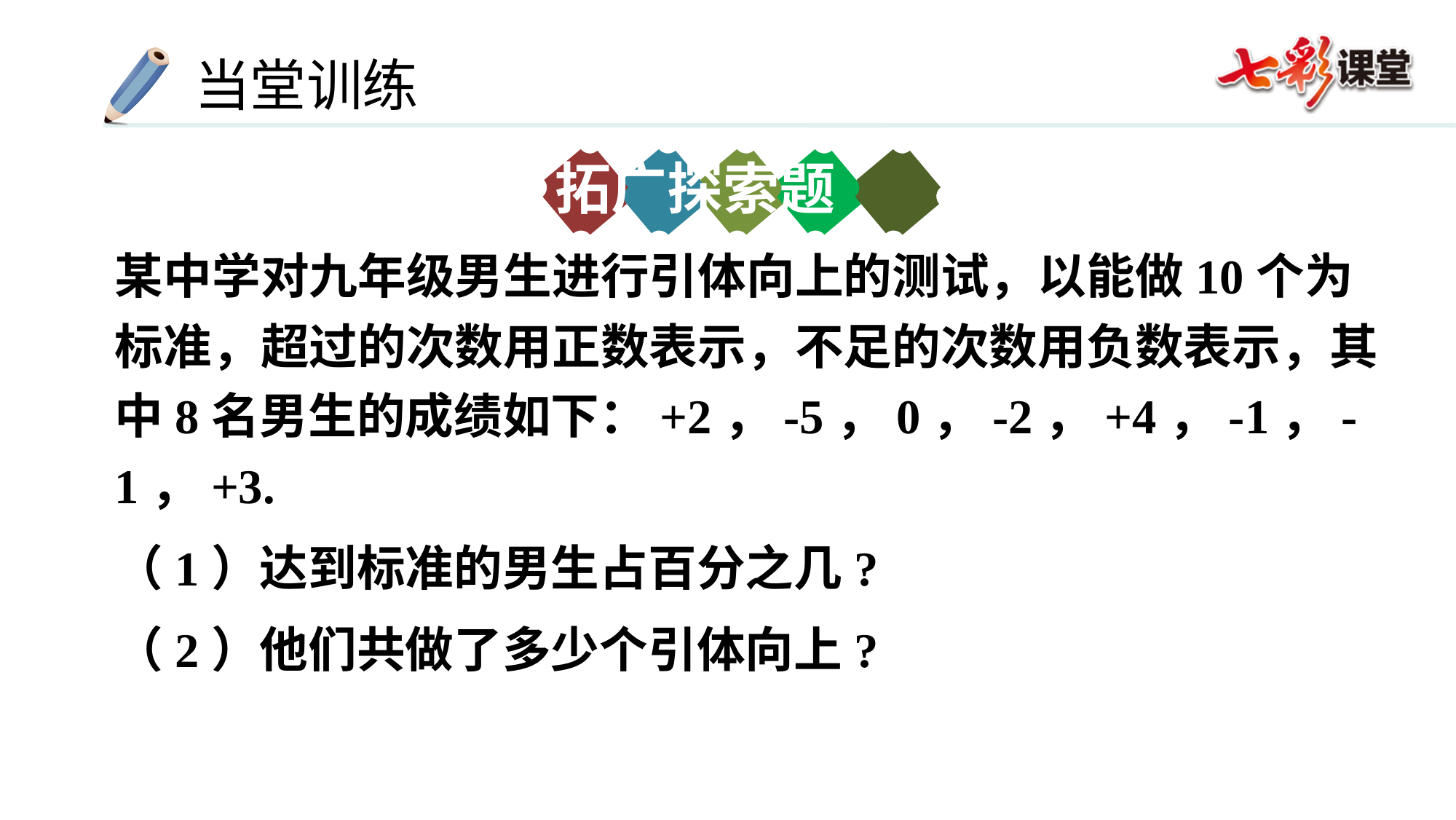

拓广探索题

某中学对九年级男生进行引体向上的测试，以能做10个为标准，超过的次数用正数表示，不足的次数用负数表示，其中8名男生的成绩如下：+2，-5，0，-2，+4，-1，-1，+3.
（1）达到标准的男生占百分之几?
（2）他们共做了多少个引体向上?